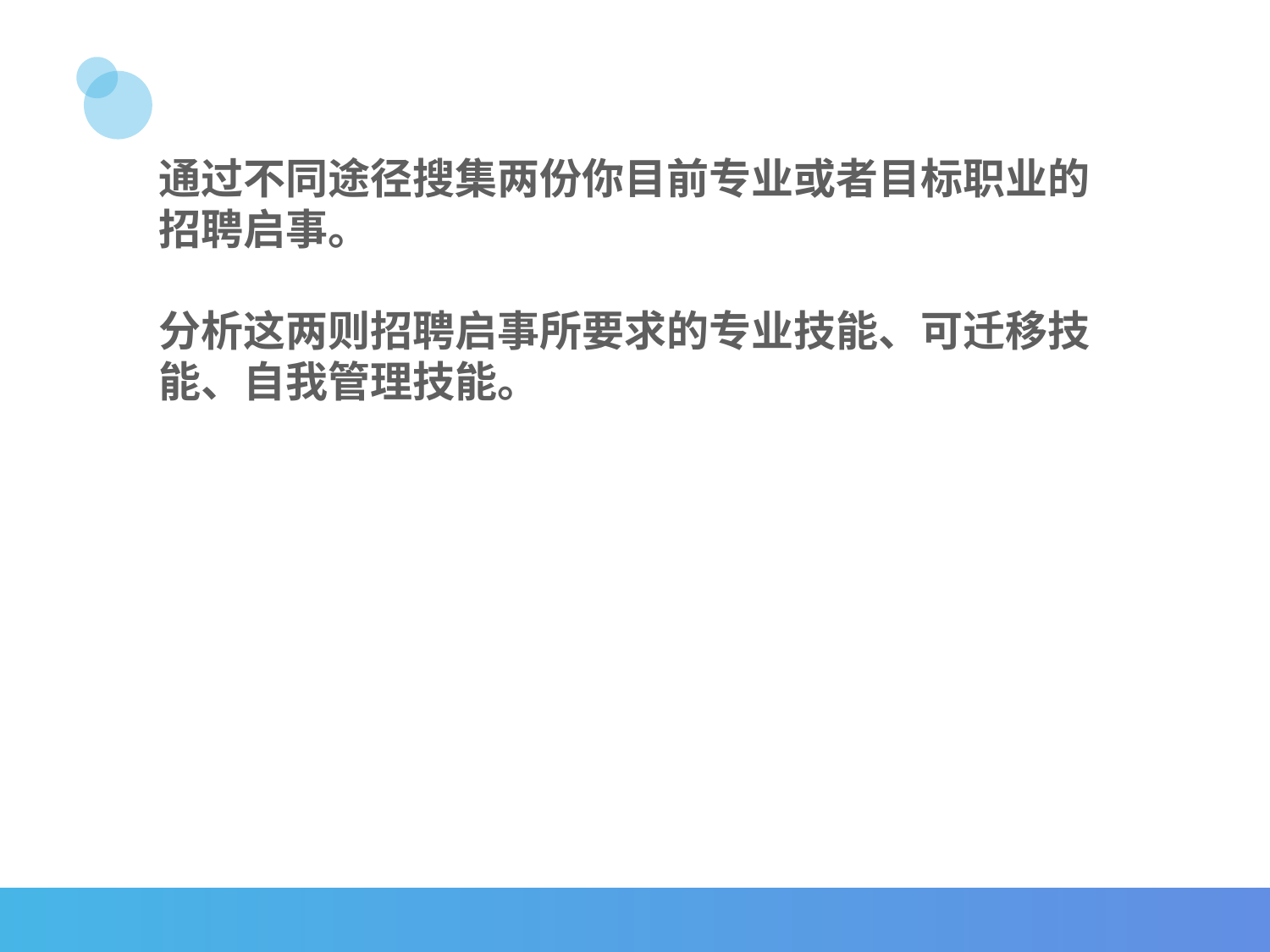

通过不同途径搜集两份你目前专业或者目标职业的招聘启事。

分析这两则招聘启事所要求的专业技能、可迁移技能、自我管理技能。